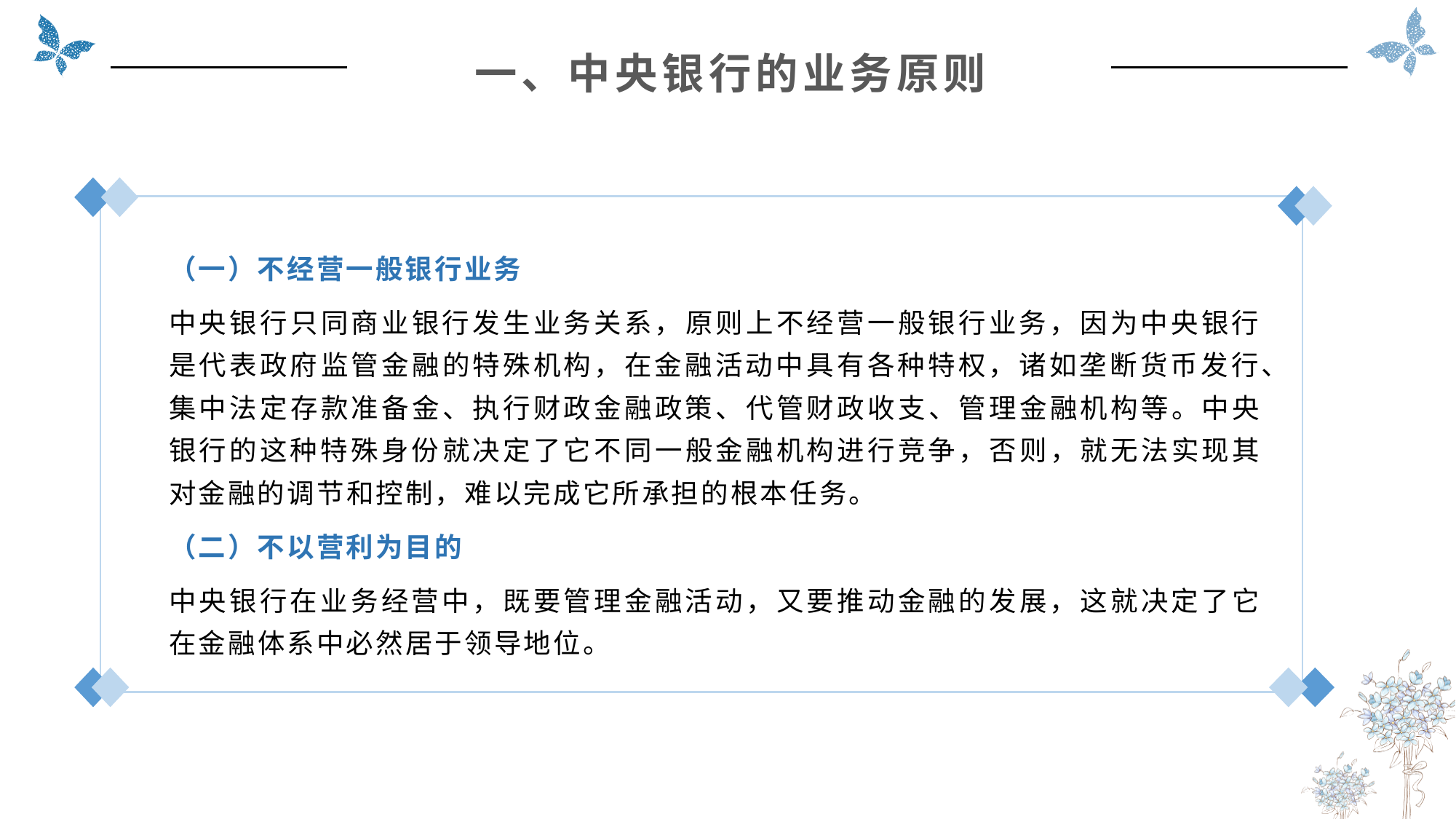

一、中央银行的业务原则

（一）不经营一般银行业务
中央银行只同商业银行发生业务关系，原则上不经营一般银行业务，因为中央银行是代表政府监管金融的特殊机构，在金融活动中具有各种特权，诸如垄断货币发行、集中法定存款准备金、执行财政金融政策、代管财政收支、管理金融机构等。中央银行的这种特殊身份就决定了它不同一般金融机构进行竞争，否则，就无法实现其对金融的调节和控制，难以完成它所承担的根本任务。
（二）不以营利为目的
中央银行在业务经营中，既要管理金融活动，又要推动金融的发展，这就决定了它在金融体系中必然居于领导地位。